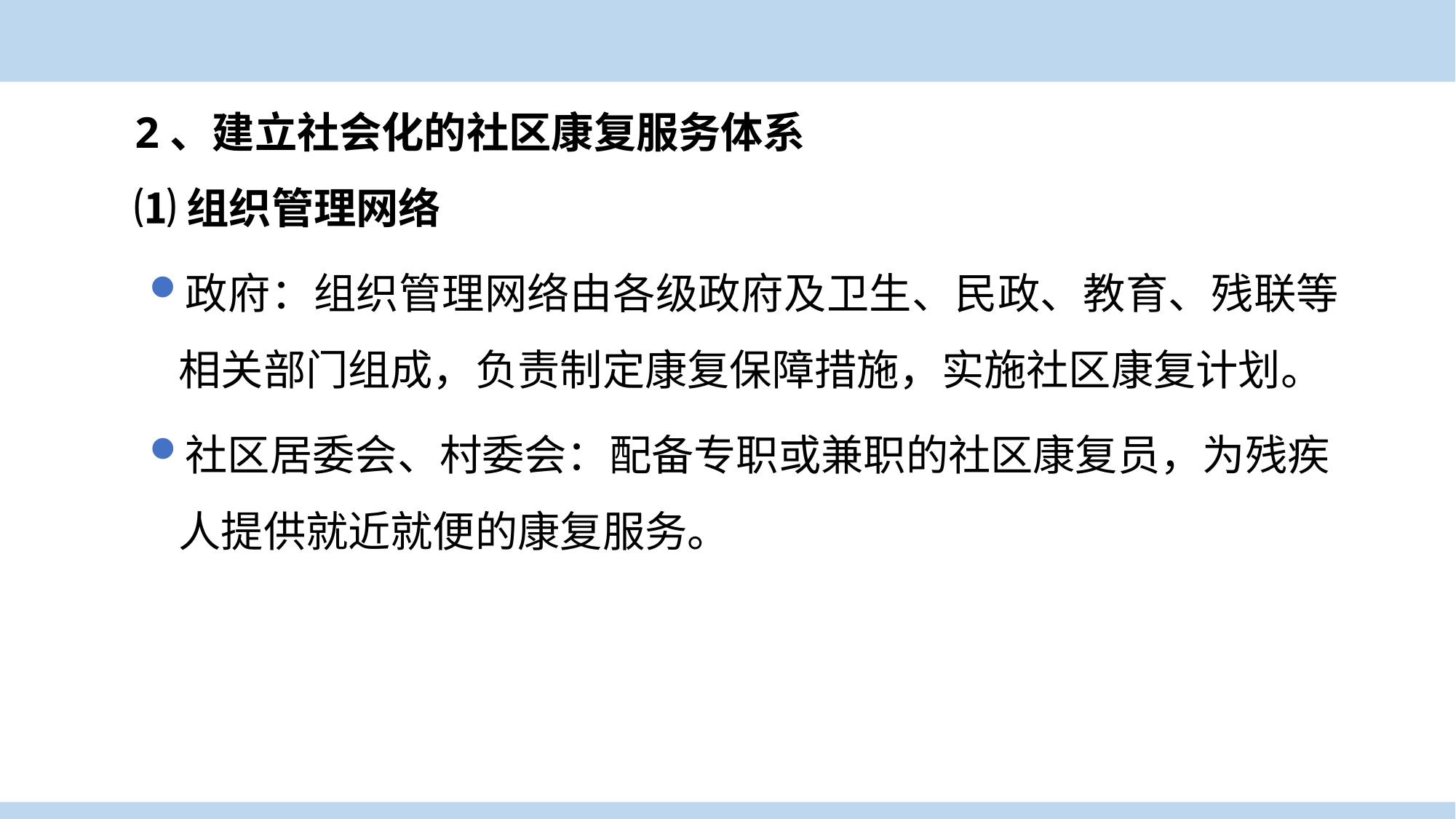

2、建立社会化的社区康复服务体系
⑴组织管理网络
政府：组织管理网络由各级政府及卫生、民政、教育、残联等相关部门组成，负责制定康复保障措施，实施社区康复计划。
社区居委会、村委会：配备专职或兼职的社区康复员，为残疾人提供就近就便的康复服务。